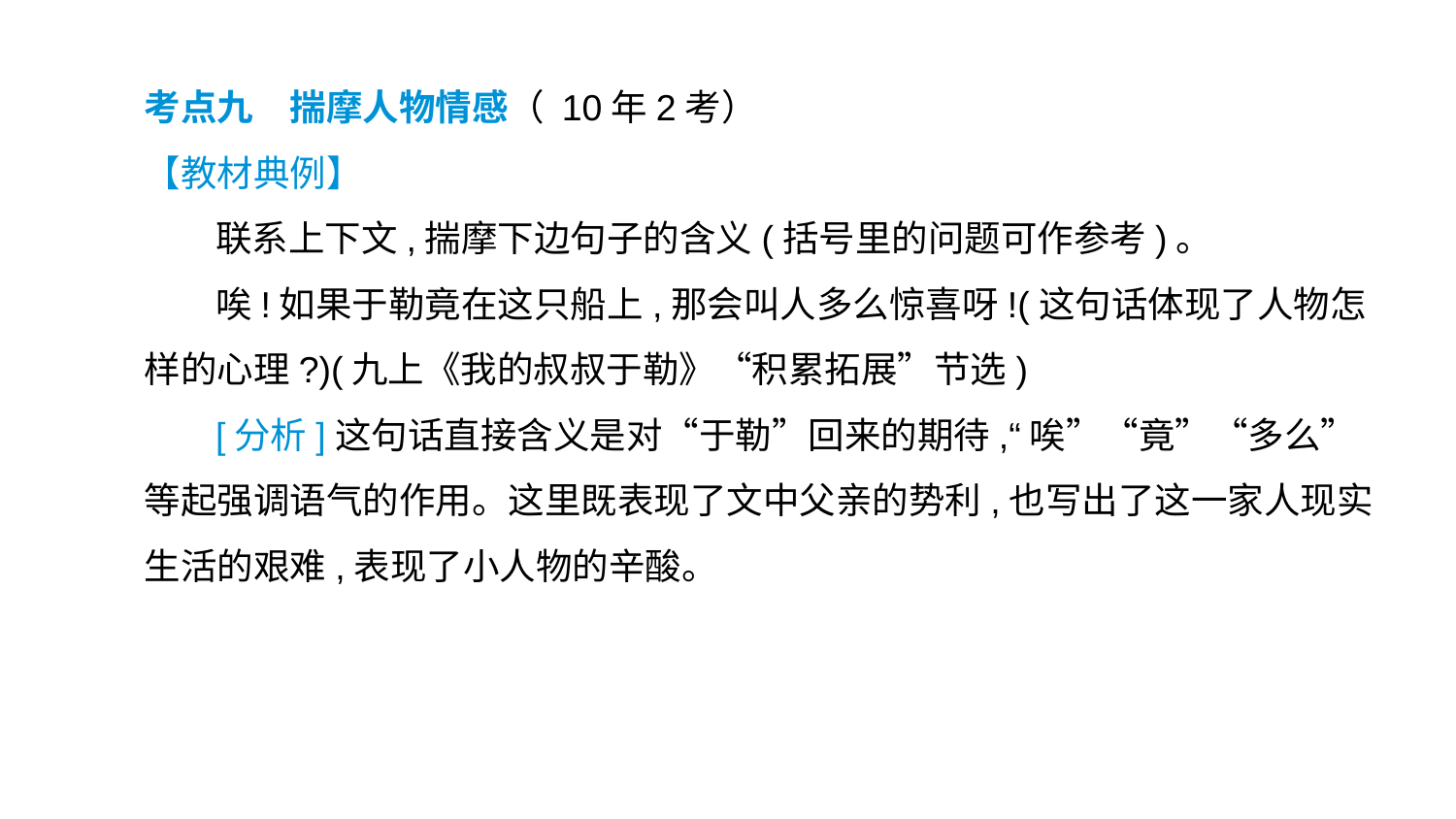

考点九　揣摩人物情感（ 10年2考）
【教材典例】
联系上下文,揣摩下边句子的含义(括号里的问题可作参考)。
唉!如果于勒竟在这只船上,那会叫人多么惊喜呀!(这句话体现了人物怎样的心理?)(九上《我的叔叔于勒》“积累拓展”节选)
[分析]这句话直接含义是对“于勒”回来的期待,“唉”“竟”“多么”等起强调语气的作用。这里既表现了文中父亲的势利,也写出了这一家人现实生活的艰难,表现了小人物的辛酸。